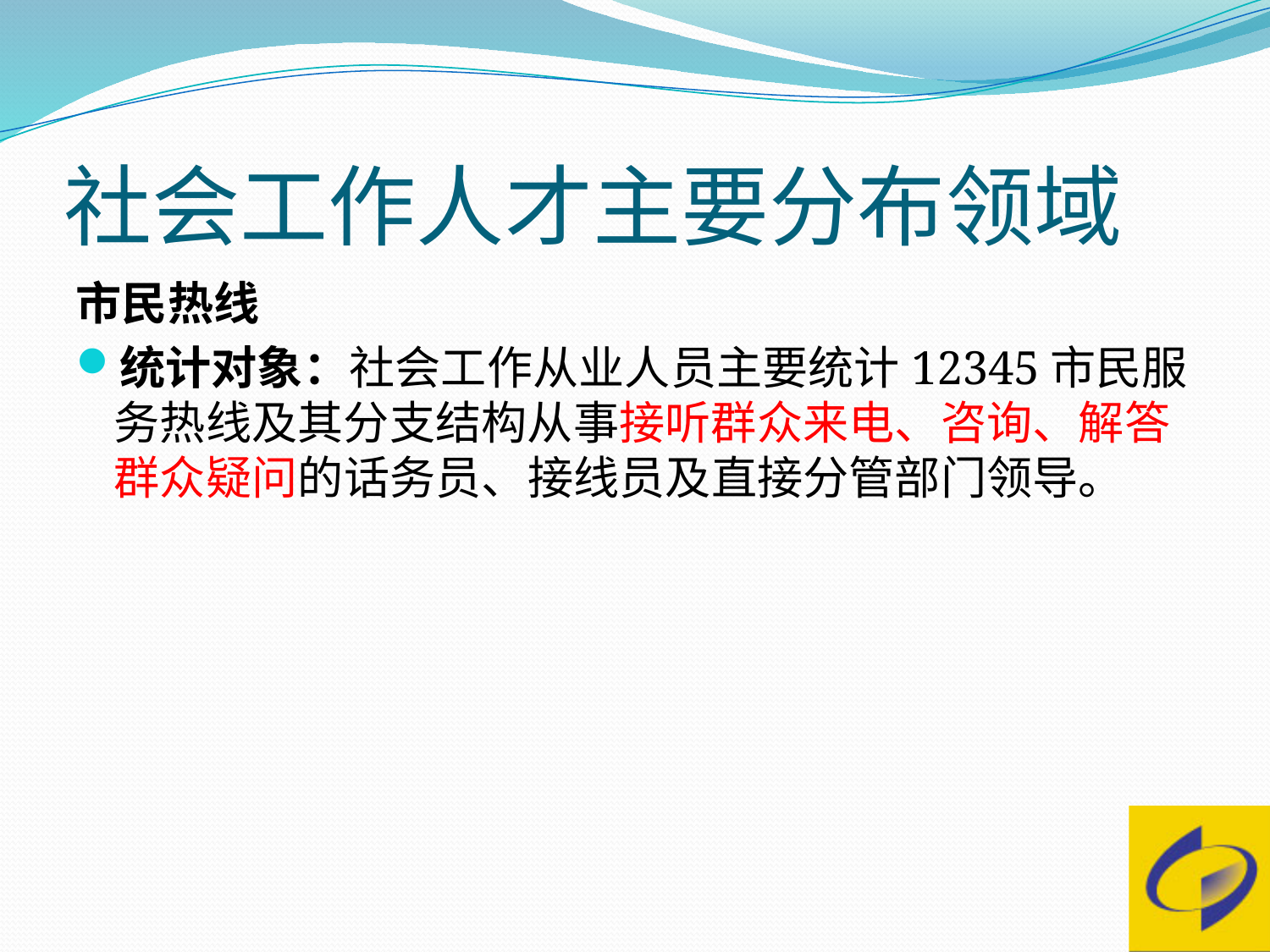

# 社会工作人才主要分布领域
市民热线
统计对象：社会工作从业人员主要统计12345市民服务热线及其分支结构从事接听群众来电、咨询、解答群众疑问的话务员、接线员及直接分管部门领导。